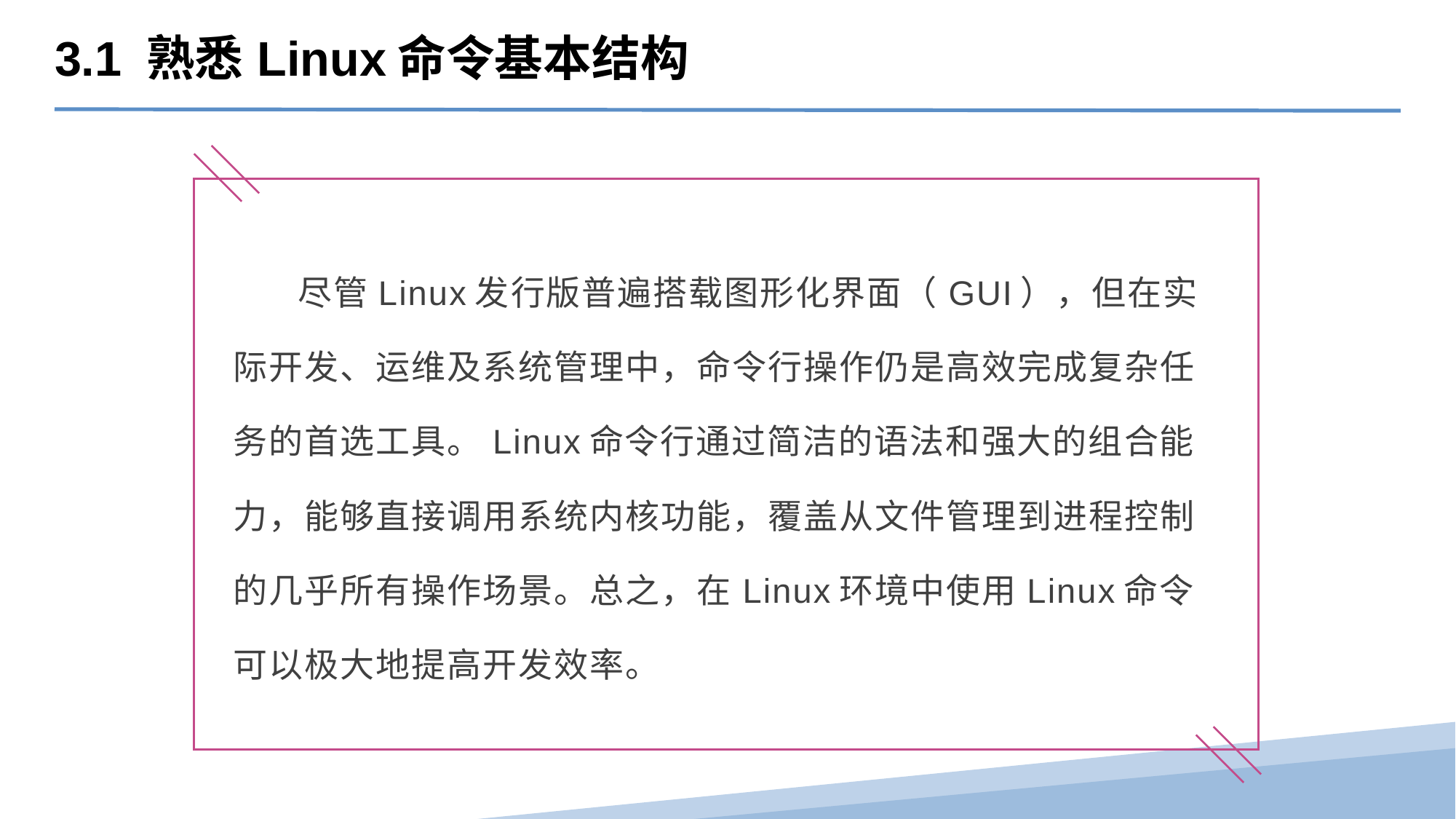

3.1 熟悉Linux命令基本结构

      尽管Linux发行版普遍搭载图形化界面（GUI），但在实际开发、运维及系统管理中，命令行操作仍是高效完成复杂任务的首选工具。Linux命令行通过简洁的语法和强大的组合能力，能够直接调用系统内核功能，覆盖从文件管理到进程控制的几乎所有操作场景。总之，在Linux环境中使用Linux命令可以极大地提高开发效率。